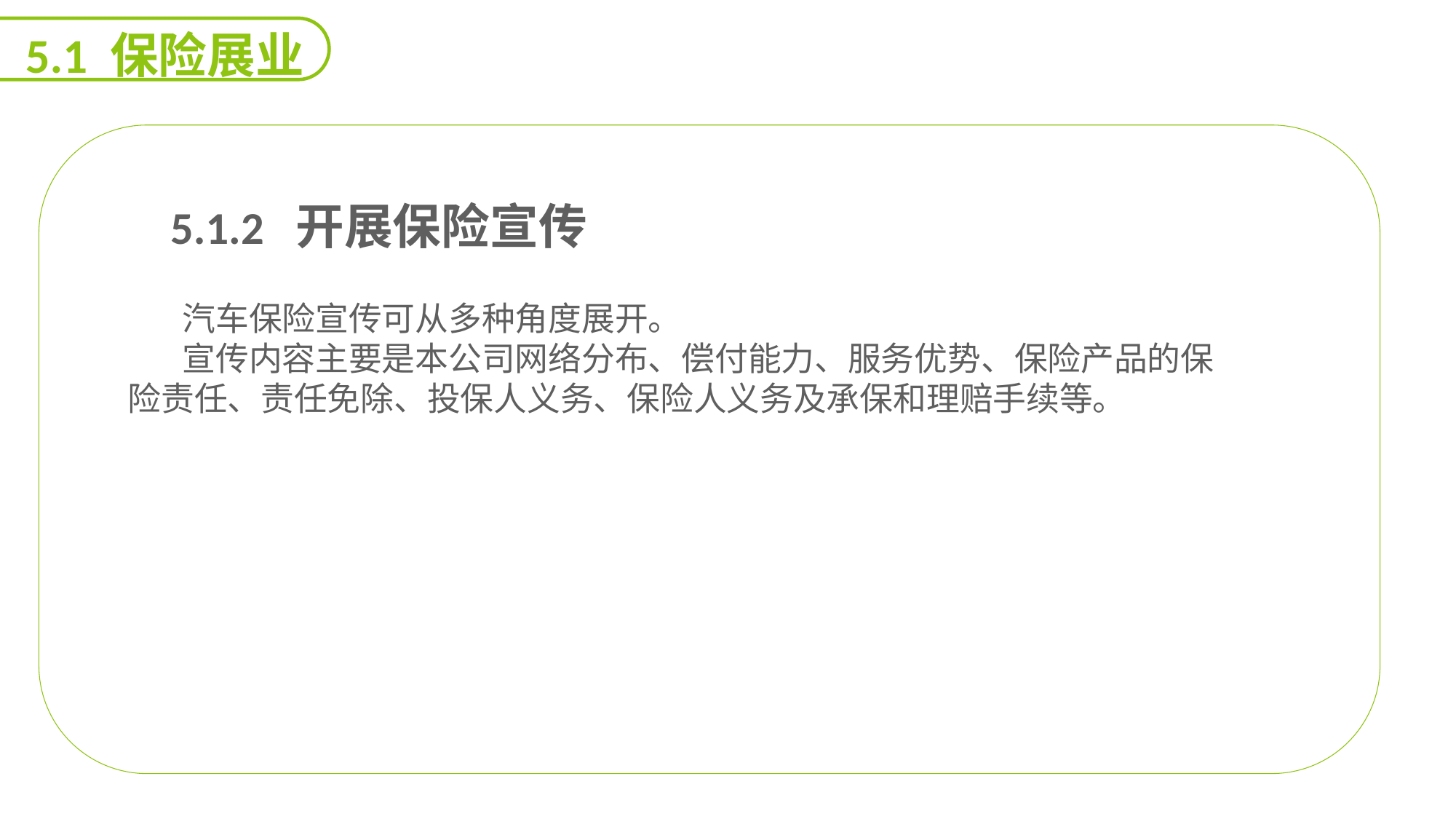

5.1 保险展业

 5.1.2  开展保险宣传

汽车保险宣传可从多种角度展开。
宣传内容主要是本公司网络分布、偿付能力、服务优势、保险产品的保险责任、责任免除、投保人义务、保险人义务及承保和理赔手续等。

能力
目标
延迟符